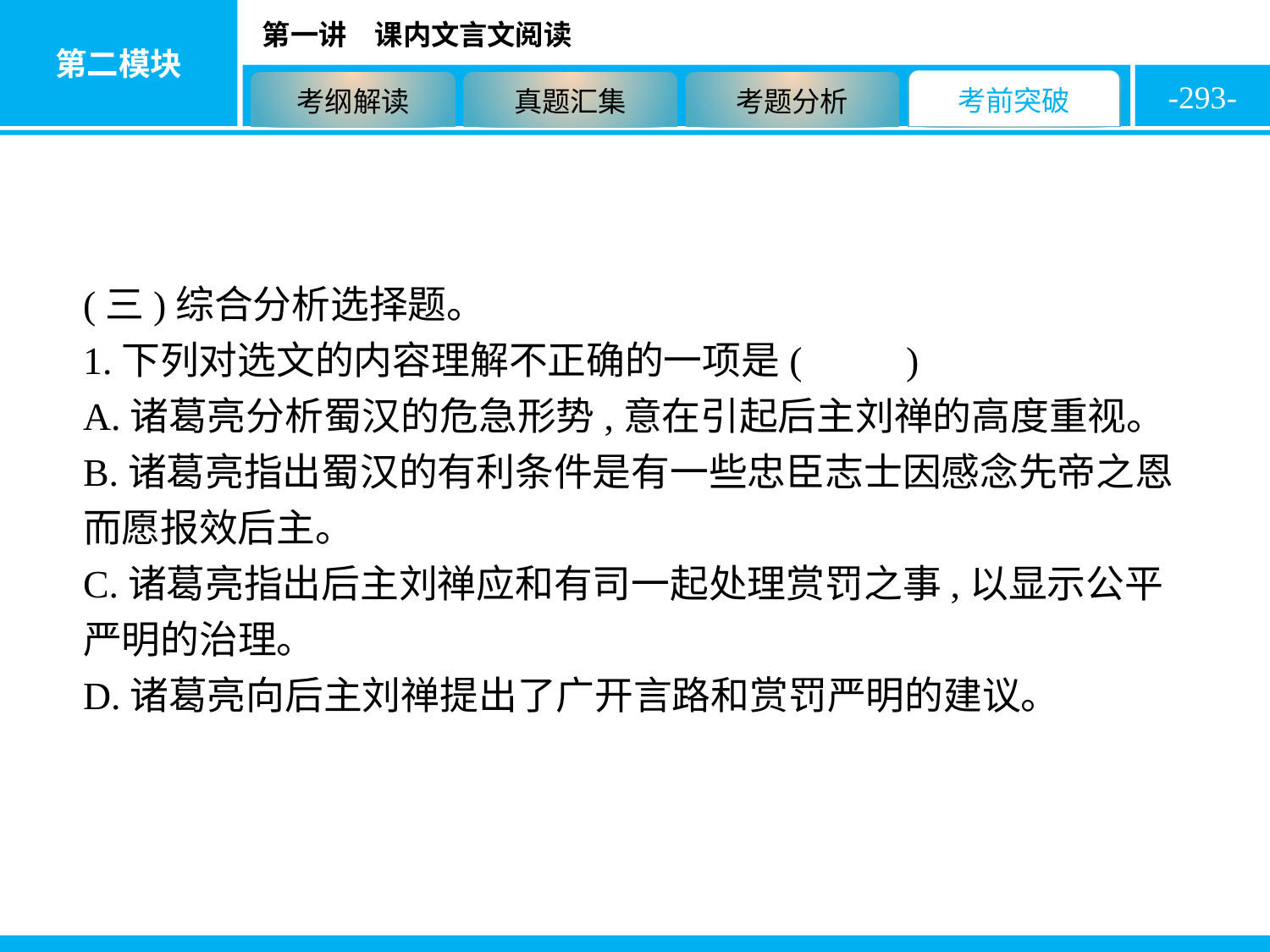

-293-
(三)综合分析选择题。
1.下列对选文的内容理解不正确的一项是(    C    )
A.诸葛亮分析蜀汉的危急形势,意在引起后主刘禅的高度重视。
B.诸葛亮指出蜀汉的有利条件是有一些忠臣志士因感念先帝之恩而愿报效后主。
C.诸葛亮指出后主刘禅应和有司一起处理赏罚之事,以显示公平严明的治理。
D.诸葛亮向后主刘禅提出了广开言路和赏罚严明的建议。